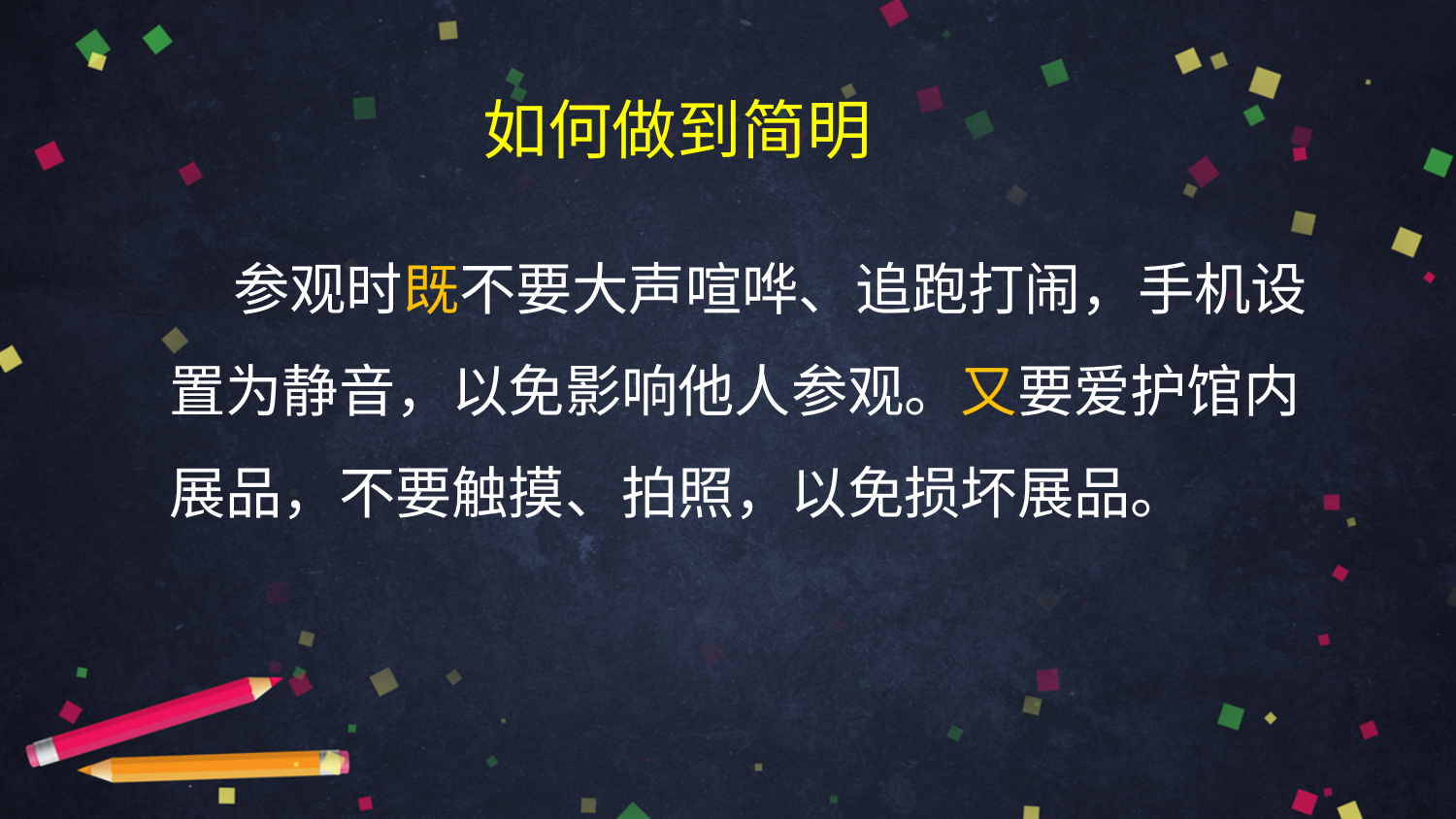

#
    如何做到简明
    参观时既不要大声喧哗、追跑打闹，手机设置为静音，以免影响他人参观。又要爱护馆内展品，不要触摸、拍照，以免损坏展品。